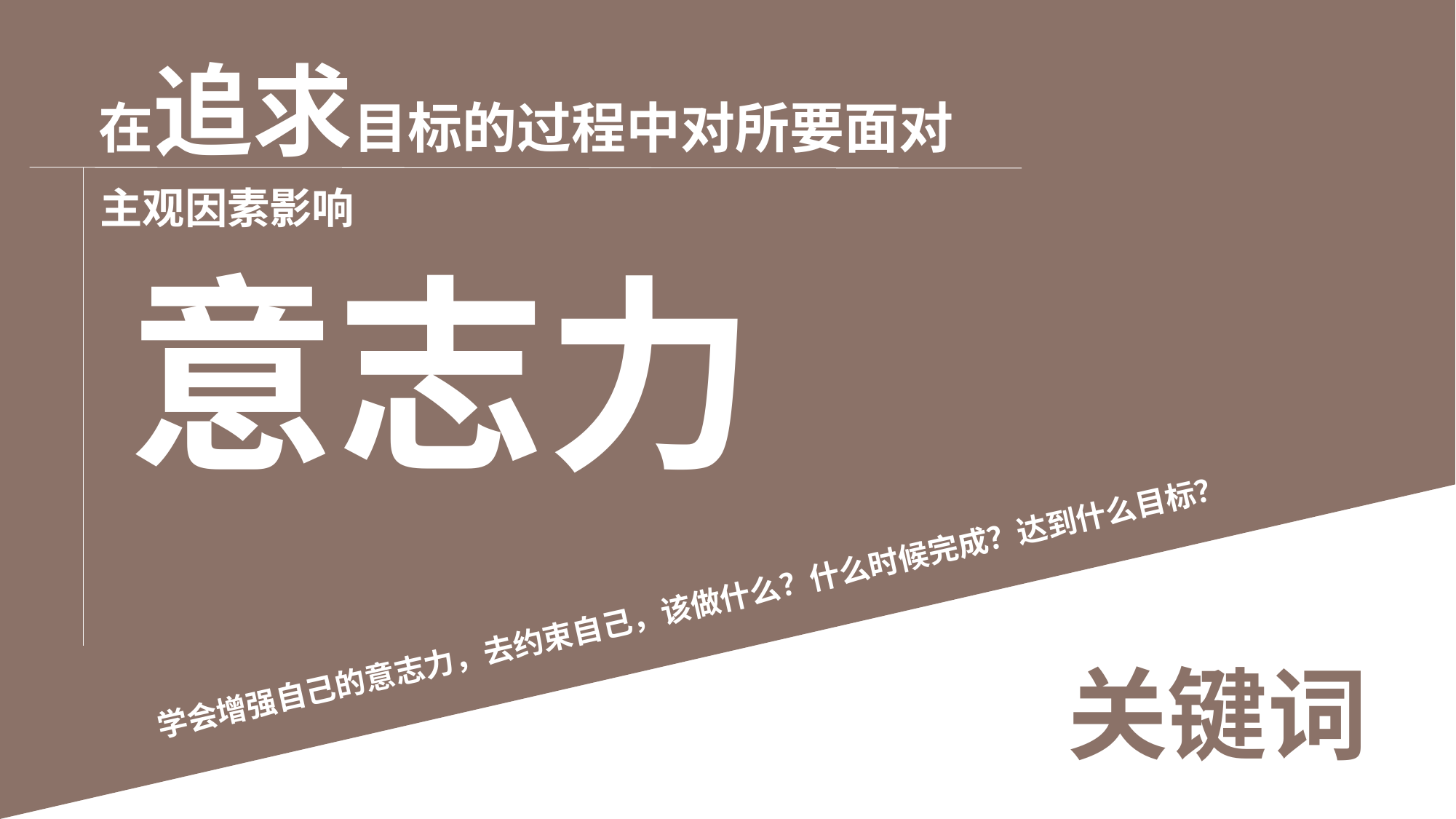

在追求目标的过程中对所要面对
主观因素影响
意志力
学会增强自己的意志力，去约束自己，该做什么？什么时候完成？达到什么目标？
关键词